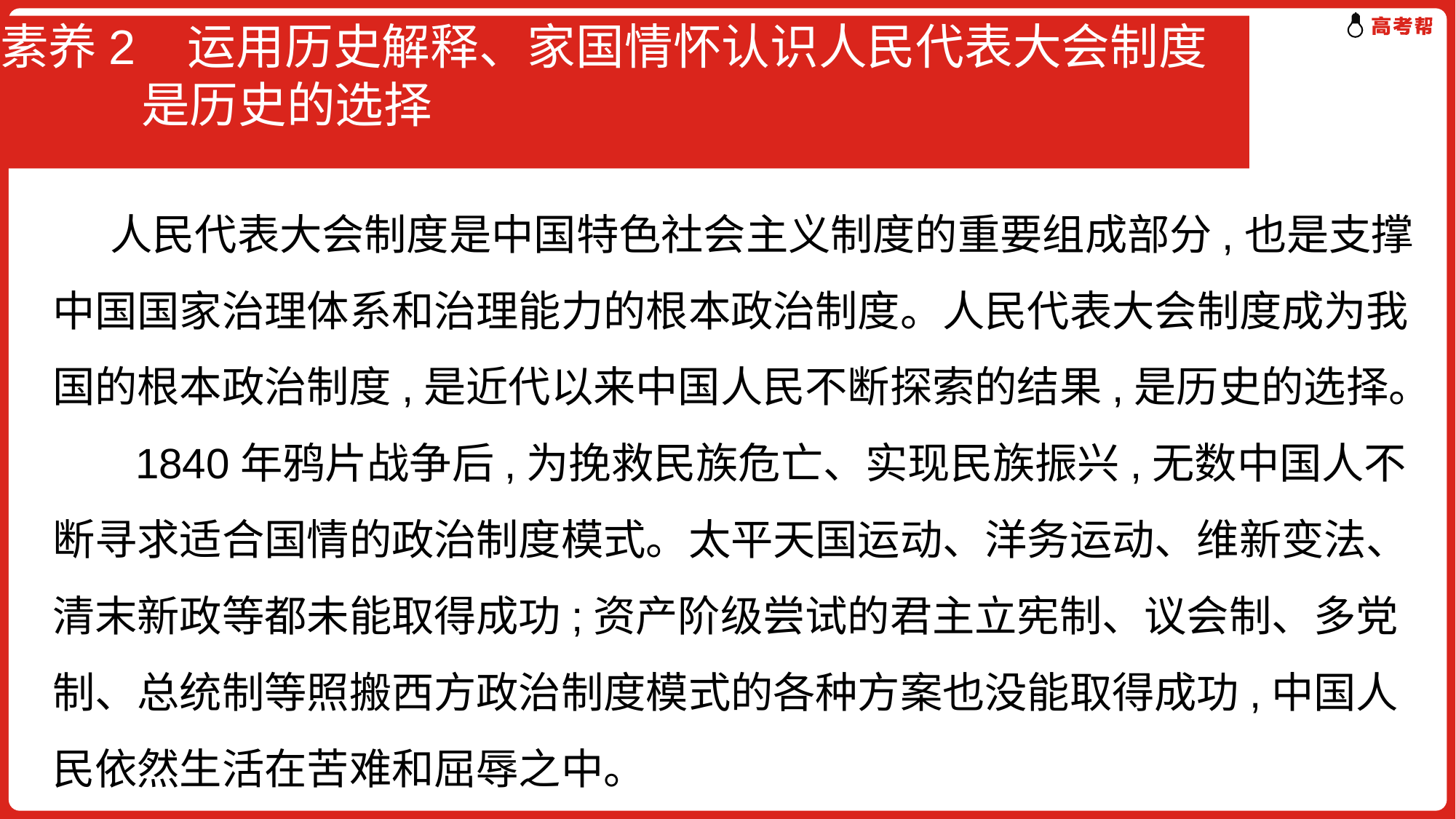

# 素养2   运用历史解释、家国情怀认识人民代表大会制度 是历史的选择
     人民代表大会制度是中国特色社会主义制度的重要组成部分,也是支撑中国国家治理体系和治理能力的根本政治制度。人民代表大会制度成为我国的根本政治制度,是近代以来中国人民不断探索的结果,是历史的选择。
       1840年鸦片战争后,为挽救民族危亡、实现民族振兴,无数中国人不断寻求适合国情的政治制度模式。太平天国运动、洋务运动、维新变法、清末新政等都未能取得成功;资产阶级尝试的君主立宪制、议会制、多党制、总统制等照搬西方政治制度模式的各种方案也没能取得成功,中国人民依然生活在苦难和屈辱之中。